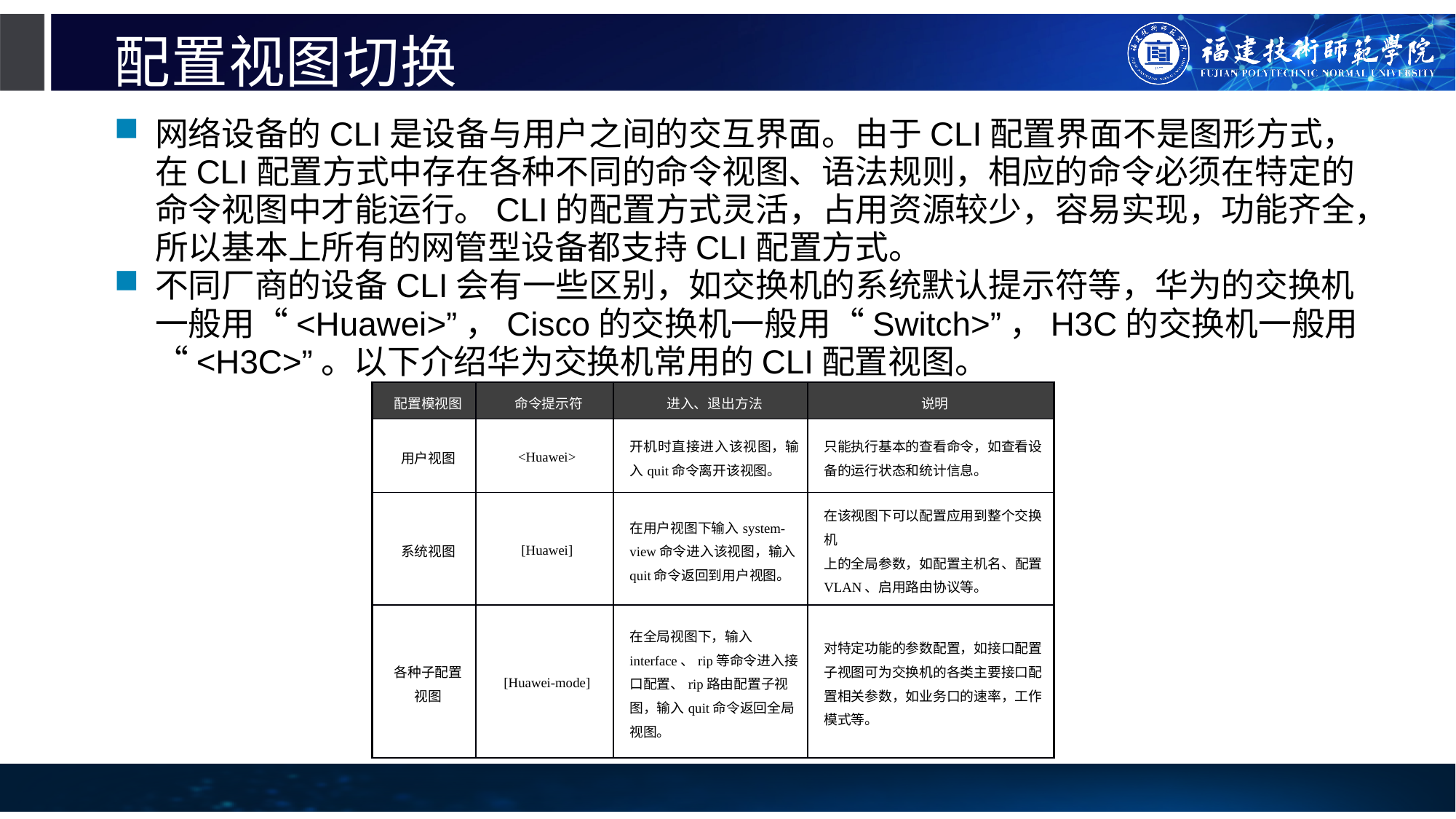

# 配置视图切换
网络设备的CLI是设备与用户之间的交互界面。由于CLI配置界面不是图形方式，在CLI配置方式中存在各种不同的命令视图、语法规则，相应的命令必须在特定的命令视图中才能运行。CLI的配置方式灵活，占用资源较少，容易实现，功能齐全，所以基本上所有的网管型设备都支持CLI配置方式。
不同厂商的设备CLI会有一些区别，如交换机的系统默认提示符等，华为的交换机一般用“<Huawei>”，Cisco的交换机一般用“Switch>”，H3C的交换机一般用“<H3C>”。以下介绍华为交换机常用的CLI配置视图。
| 配置模视图 | 命令提示符 | 进入、退出方法 | 说明 |
| --- | --- | --- | --- |
| 用户视图 | <Huawei> | 开机时直接进入该视图，输入quit命令离开该视图。 | 只能执行基本的查看命令，如查看设备的运行状态和统计信息。 |
| 系统视图 | [Huawei] | 在用户视图下输入system-view命令进入该视图，输入quit命令返回到用户视图。 | 在该视图下可以配置应用到整个交换机 上的全局参数，如配置主机名、配置VLAN、启用路由协议等。 |
| 各种子配置视图 | [Huawei-mode] | 在全局视图下，输入interface、rip等命令进入接口配置、rip路由配置子视图，输入quit命令返回全局视图。 | 对特定功能的参数配置，如接口配置子视图可为交换机的各类主要接口配置相关参数，如业务口的速率，工作模式等。 |